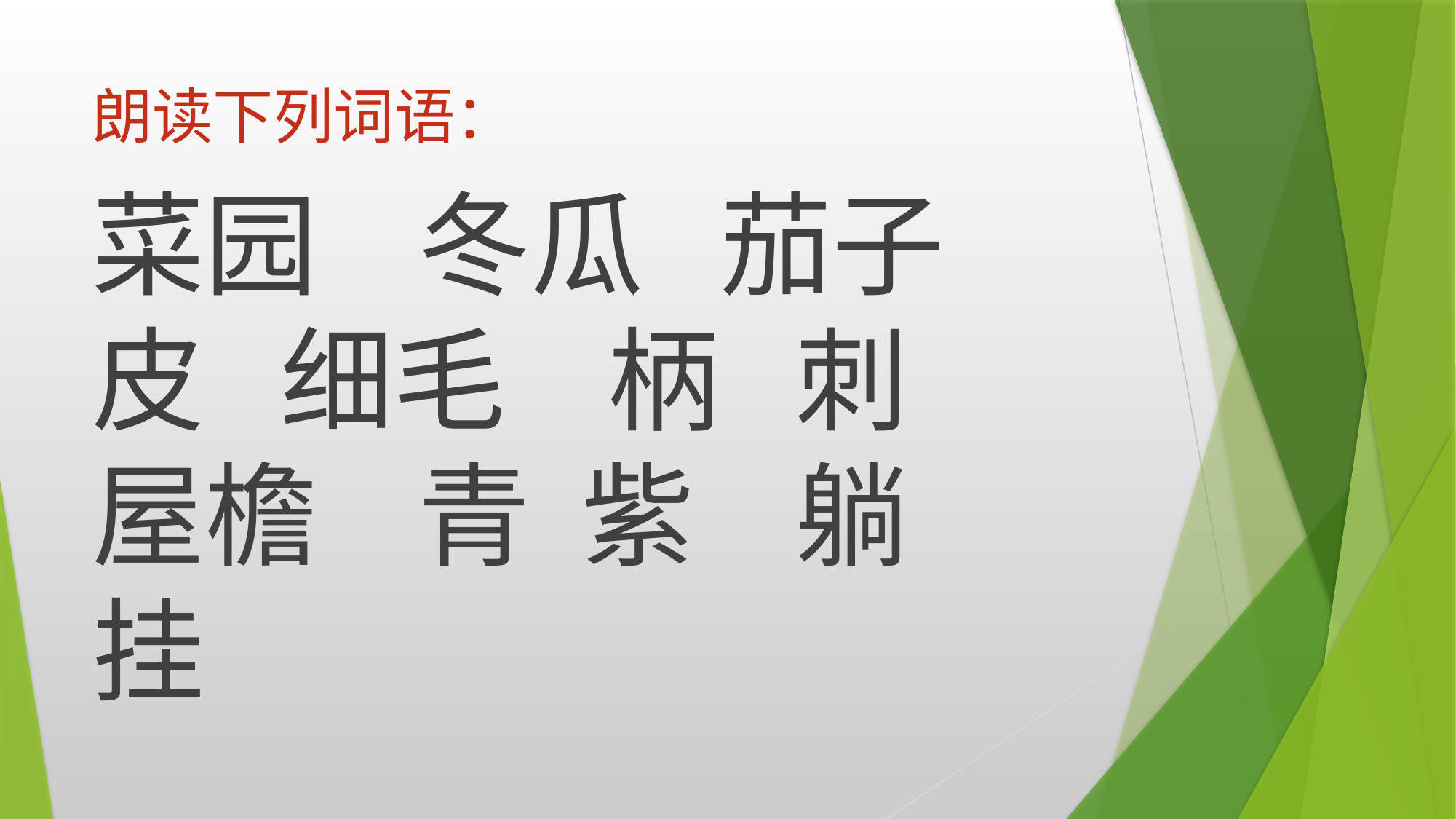

# 朗读下列词语：
菜园    冬瓜   茄子   皮   细毛    柄   刺    屋檐    青  紫    躺     挂